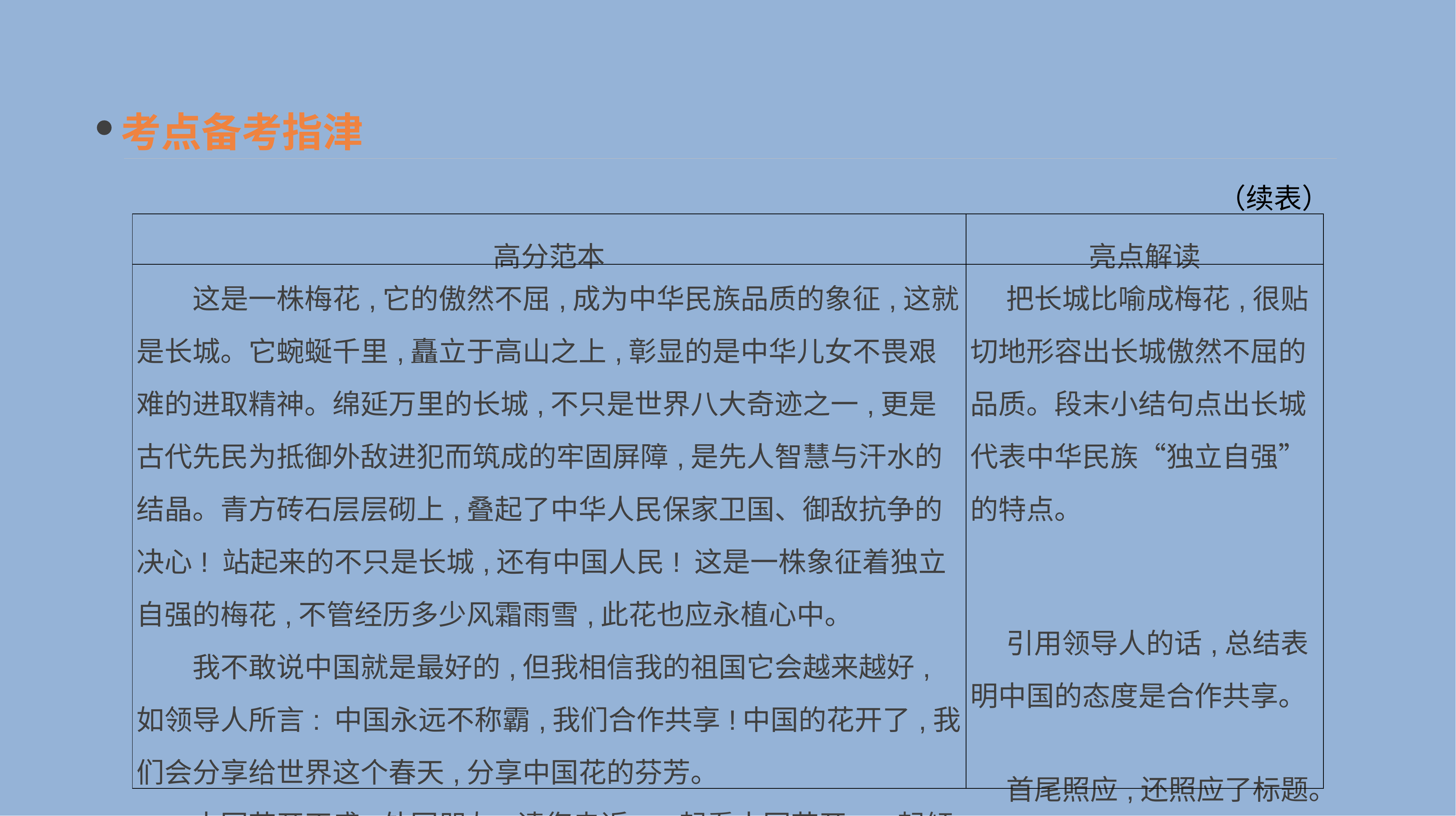

考点备考指津

（续表）
| 高分范本 | 亮点解读 |
| --- | --- |
| 这是一株梅花,它的傲然不屈,成为中华民族品质的象征,这就是长城。它蜿蜒千里,矗立于高山之上,彰显的是中华儿女不畏艰难的进取精神。绵延万里的长城,不只是世界八大奇迹之一,更是古代先民为抵御外敌进犯而筑成的牢固屏障,是先人智慧与汗水的结晶。青方砖石层层砌上,叠起了中华人民保家卫国、御敌抗争的决心! 站起来的不只是长城,还有中国人民! 这是一株象征着独立自强的梅花,不管经历多少风霜雨雪,此花也应永植心中。 　　我不敢说中国就是最好的,但我相信我的祖国它会越来越好,如领导人所言: 中国永远不称霸,我们合作共享!中国的花开了,我们会分享给世界这个春天,分享中国花的芬芳。 　　中国花开正盛,外国朋友,请您走近,一起看中国花开,一起倾听花开的声音! | 把长城比喻成梅花,很贴切地形容出长城傲然不屈的品质。段末小结句点出长城代表中华民族“独立自强”的特点。 　引用领导人的话,总结表明中国的态度是合作共享。 　首尾照应,还照应了标题。 |